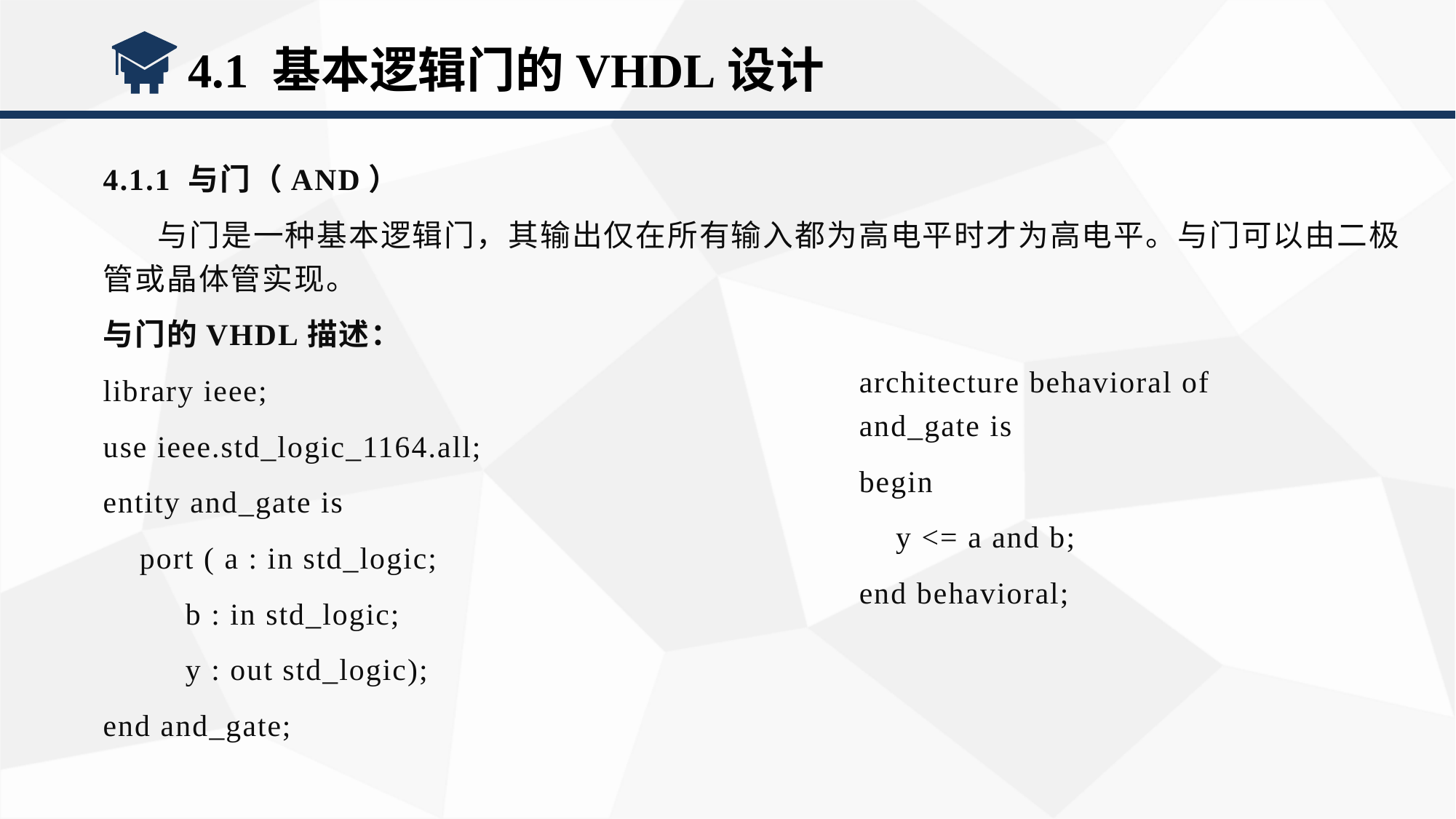

4.1 基本逻辑门的VHDL设计

4.1.1 与门（AND）
与门是一种基本逻辑门，其输出仅在所有输入都为高电平时才为高电平。与门可以由二极管或晶体管实现。
与门的VHDL描述：
library ieee;
use ieee.std_logic_1164.all;
entity and_gate is
    port ( a : in std_logic;
         b : in std_logic;
         y : out std_logic);
end and_gate;

architecture behavioral of and_gate is
begin
    y <= a and b;
end behavioral;